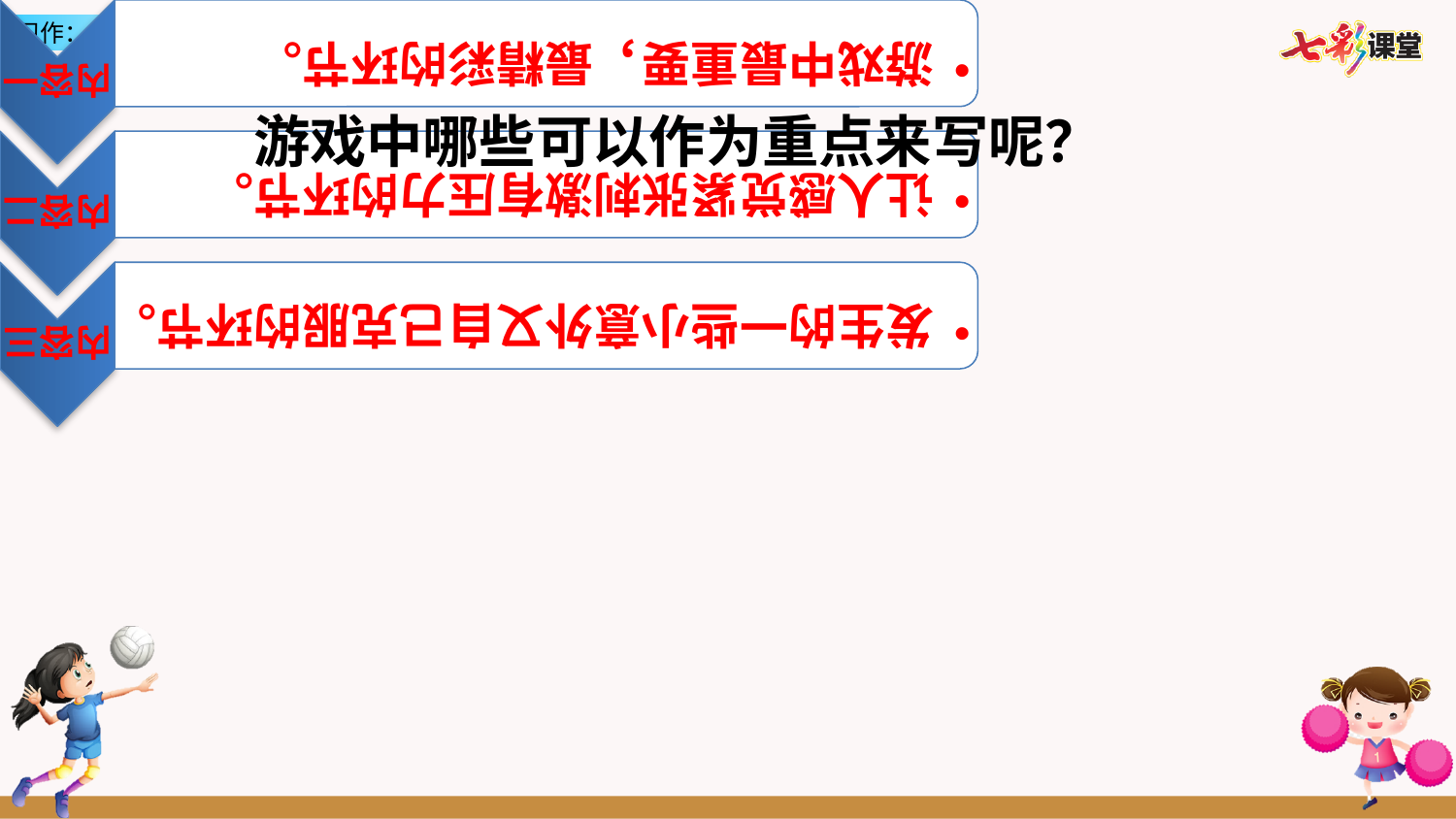

游戏中哪些可以作为重点来写呢？
内容一
游戏中最重要，最精彩的环节。
内容二
让人感觉紧张刺激有压力的环节。
内容三
发生的一些小意外又自己克服的环节。